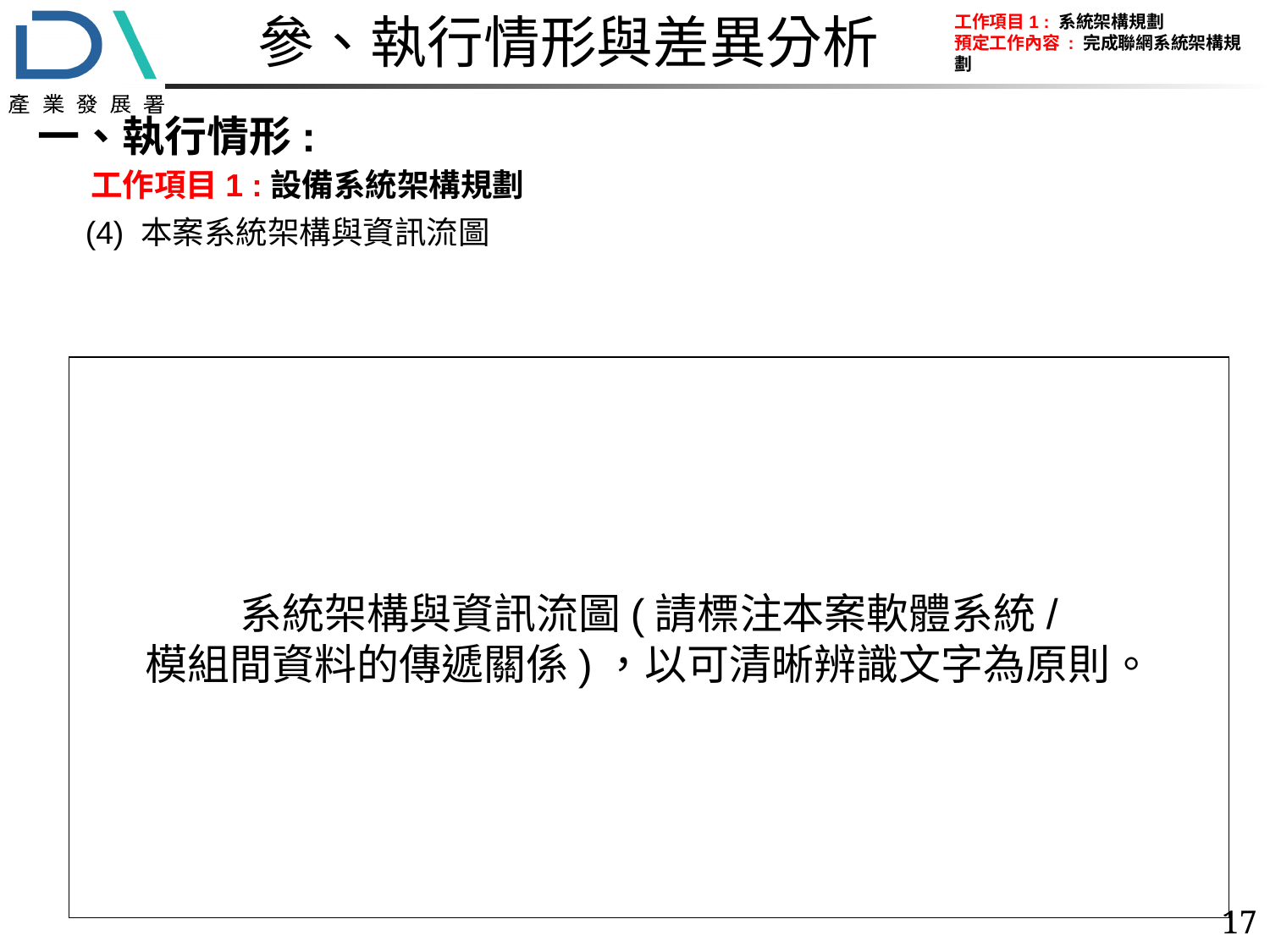

# 參、執行情形與差異分析
工作項目1 : 系統架構規劃
預定工作內容 : 完成聯網系統架構規劃
一、執行情形:
工作項目1 :設備系統架構規劃
(4) 本案系統架構與資訊流圖
系統架構與資訊流圖(請標注本案軟體系統/
模組間資料的傳遞關係)，以可清晰辨識文字為原則。
17